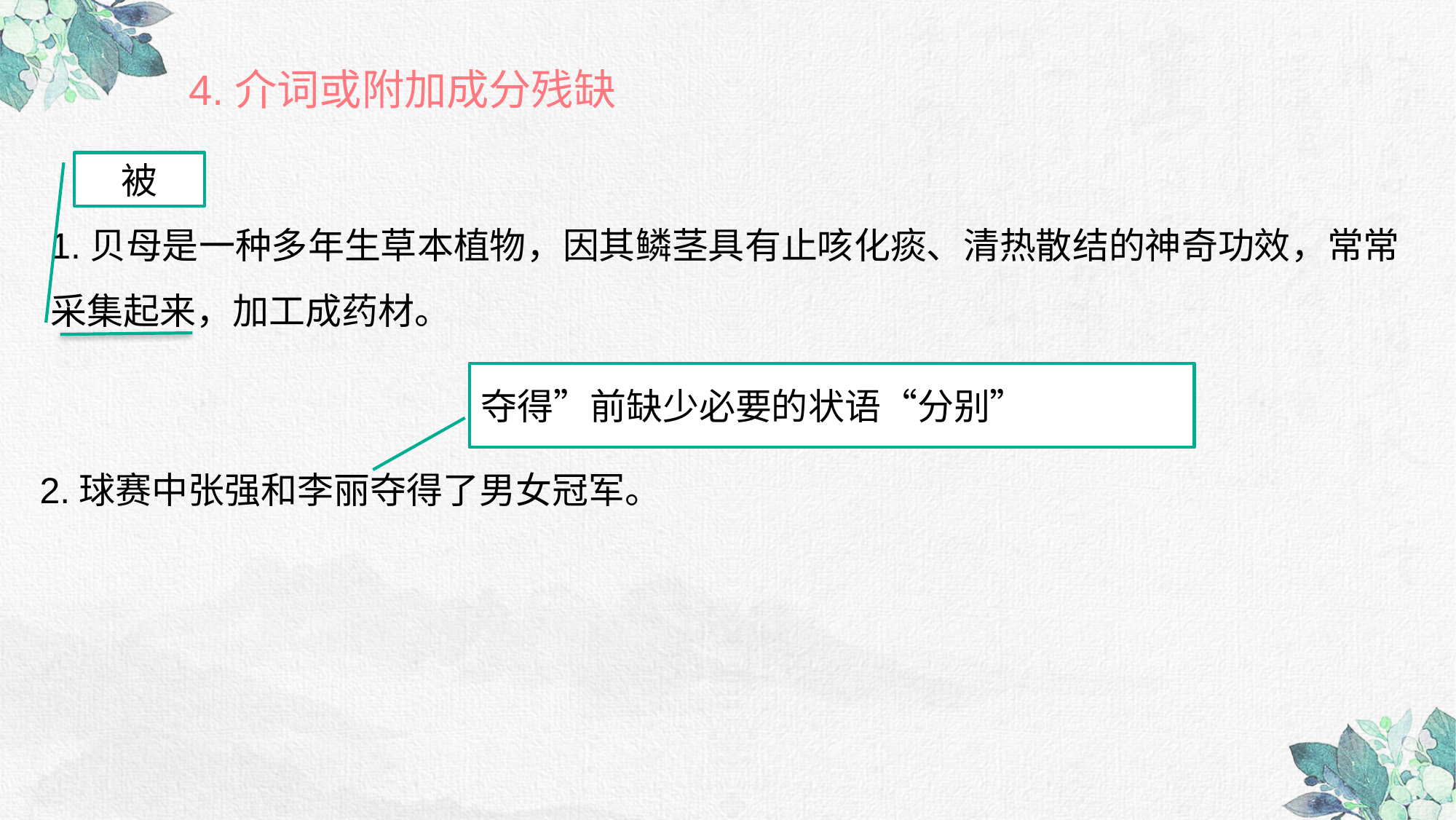

4.介词或附加成分残缺
被
1.贝母是一种多年生草本植物，因其鳞茎具有止咳化痰、清热散结的神奇功效，常常采集起来，加工成药材。
夺得”前缺少必要的状语“分别”
2.球赛中张强和李丽夺得了男女冠军。